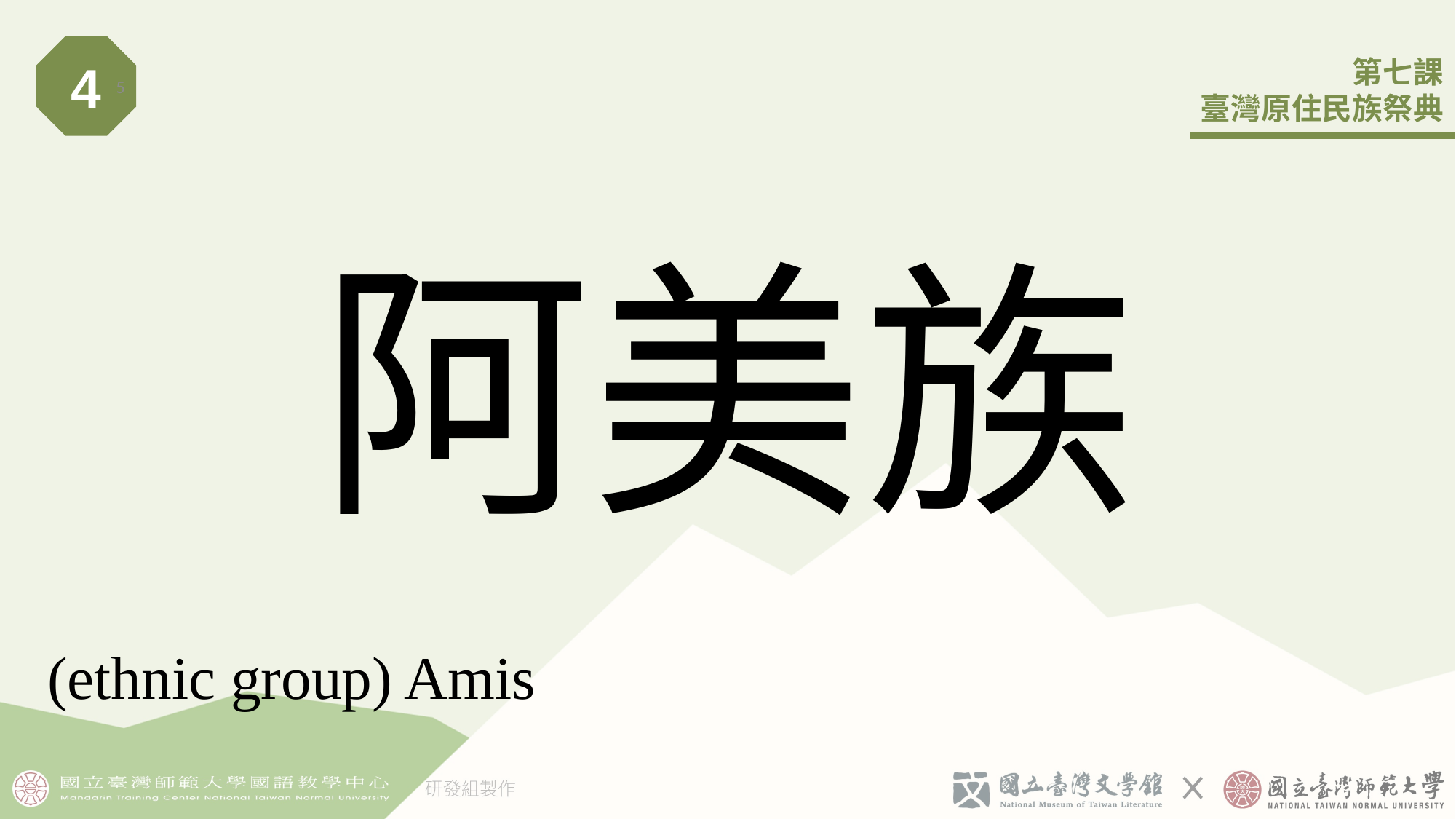

4
5
# 阿美族
(ethnic group) Amis